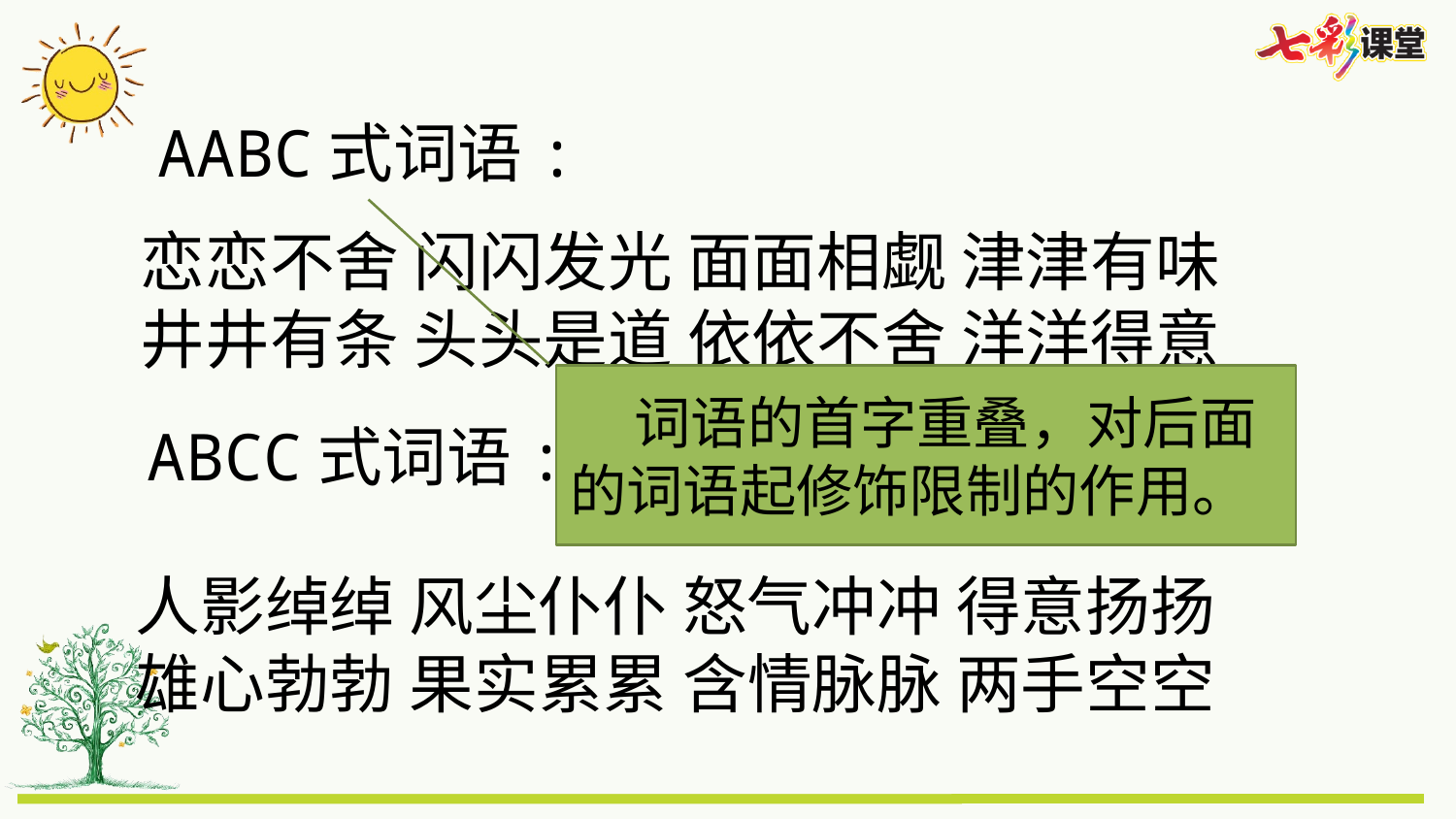

AABC式词语:
恋恋不舍 闪闪发光 面面相觑 津津有味
井井有条 头头是道 依依不舍 洋洋得意
    词语的首字重叠，对后面的词语起修饰限制的作用。
ABCC式词语:
人影绰绰 风尘仆仆 怒气冲冲 得意扬扬
雄心勃勃 果实累累 含情脉脉 两手空空